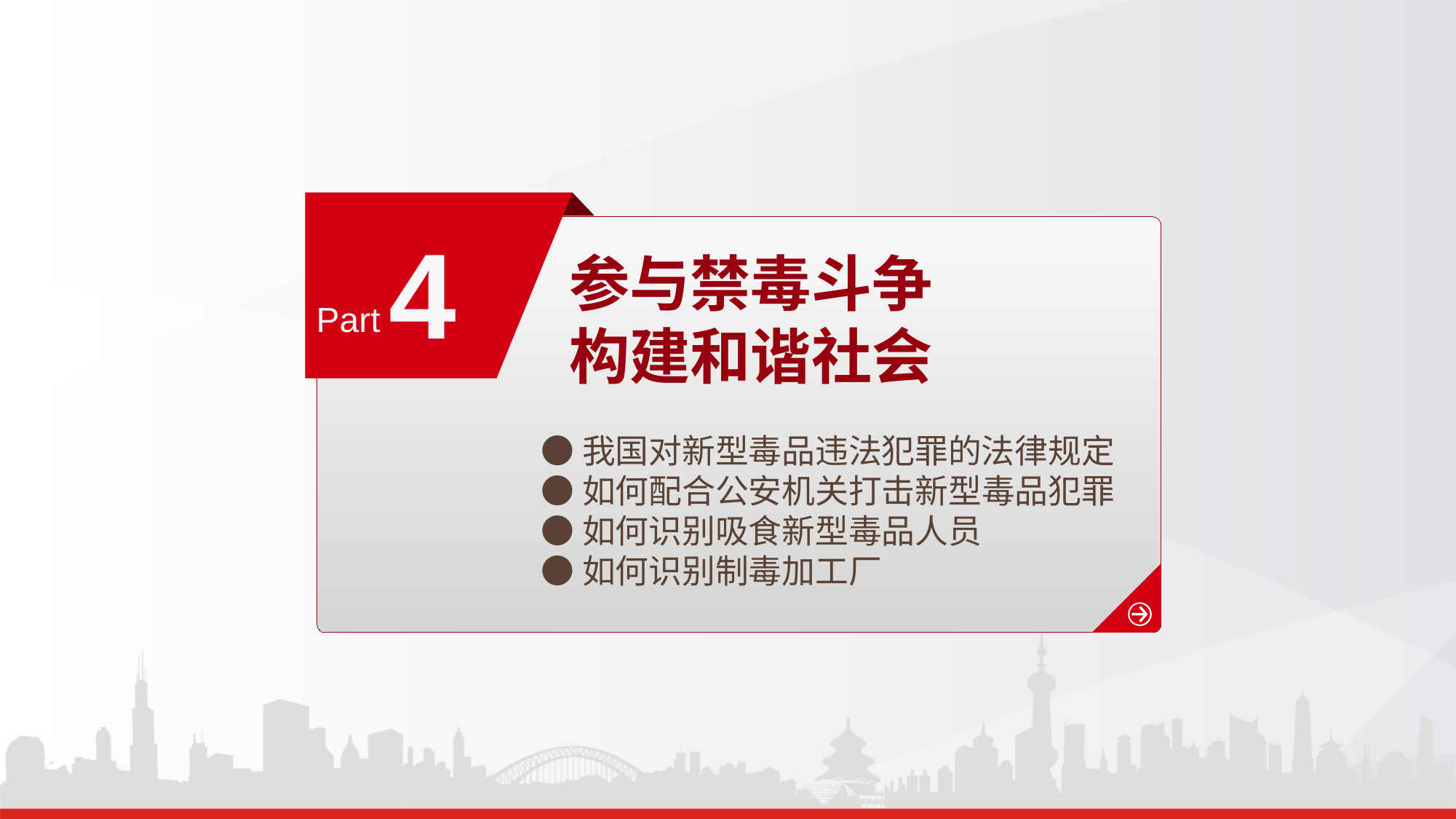

4

参与禁毒斗争
构建和谐社会
Part
●我国对新型毒品违法犯罪的法律规定
●如何配合公安机关打击新型毒品犯罪
●如何识别吸食新型毒品人员
●如何识别制毒加工厂